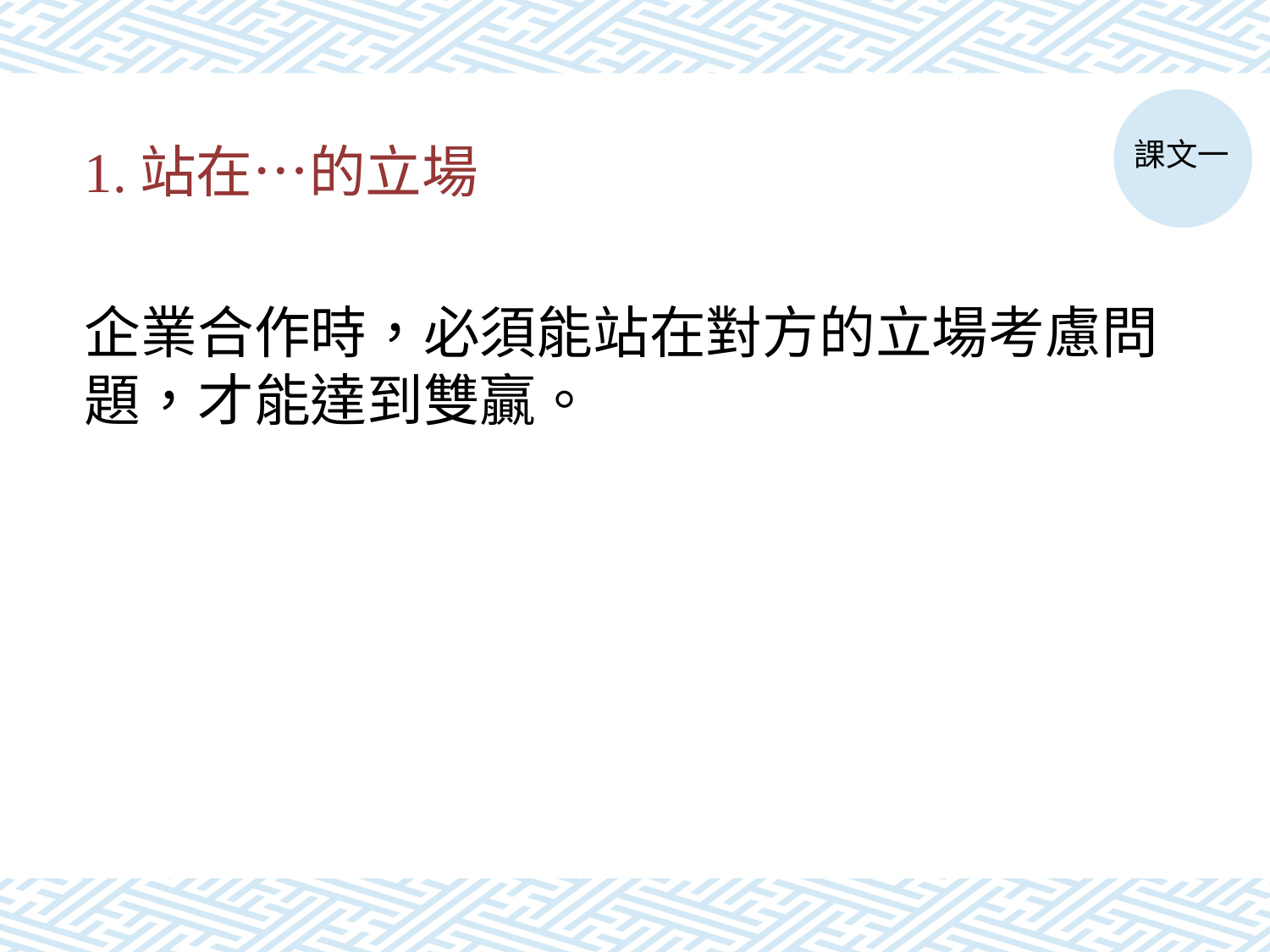

# 1.站在…的立場
課文一

企業合作時，必須能站在對方的立場考慮問題，才能達到雙贏。